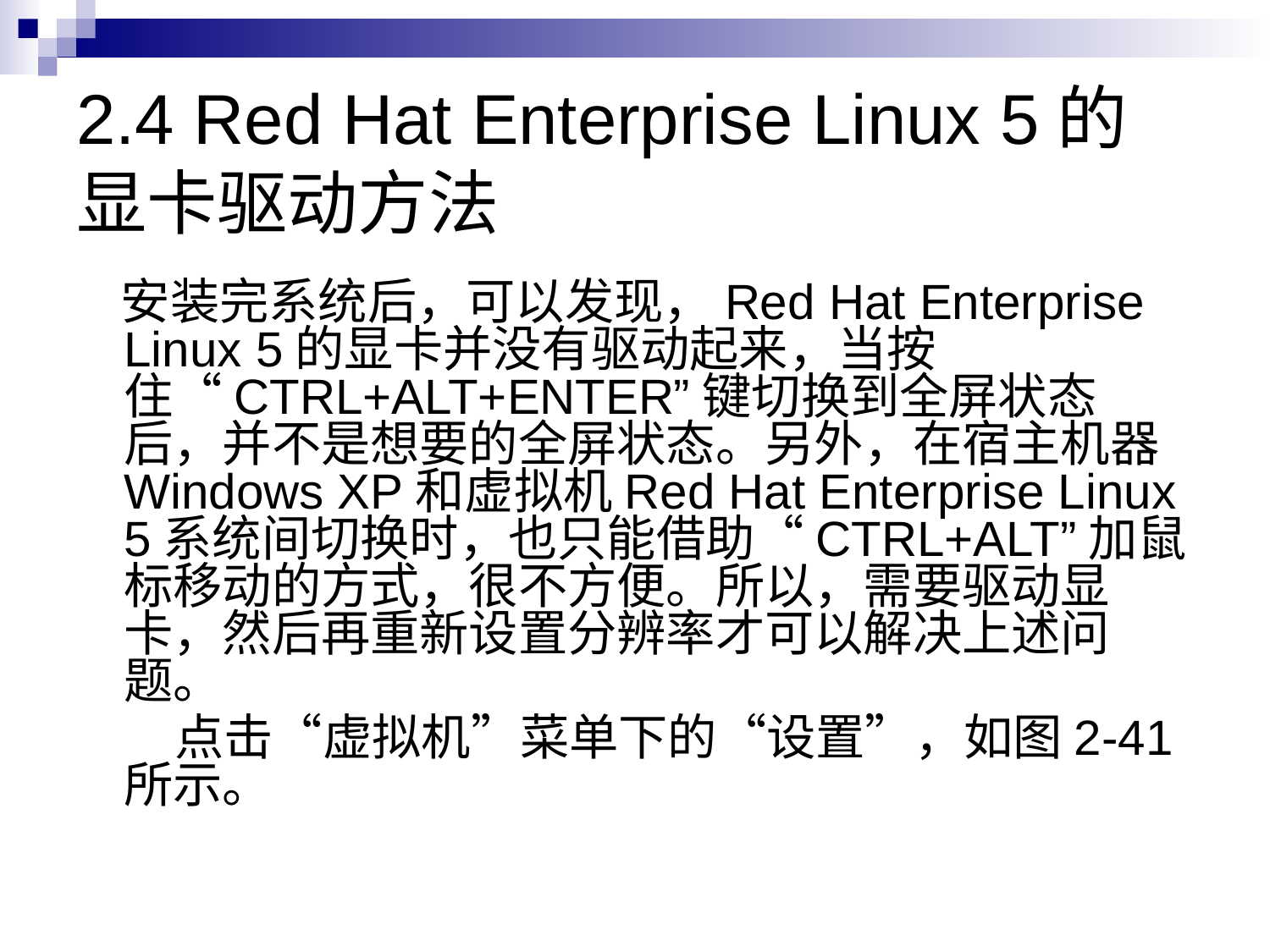

# 2.4 Red Hat Enterprise Linux 5的显卡驱动方法
   安装完系统后，可以发现，Red Hat Enterprise  Linux 5的显卡并没有驱动起来，当按住“CTRL+ALT+ENTER”键切换到全屏状态后，并不是想要的全屏状态。另外，在宿主机器Windows XP和虚拟机Red Hat Enterprise Linux 5系统间切换时，也只能借助“CTRL+ALT”加鼠标移动的方式，很不方便。所以，需要驱动显卡，然后再重新设置分辨率才可以解决上述问题。
　　点击“虚拟机”菜单下的“设置”，如图2-41所示。